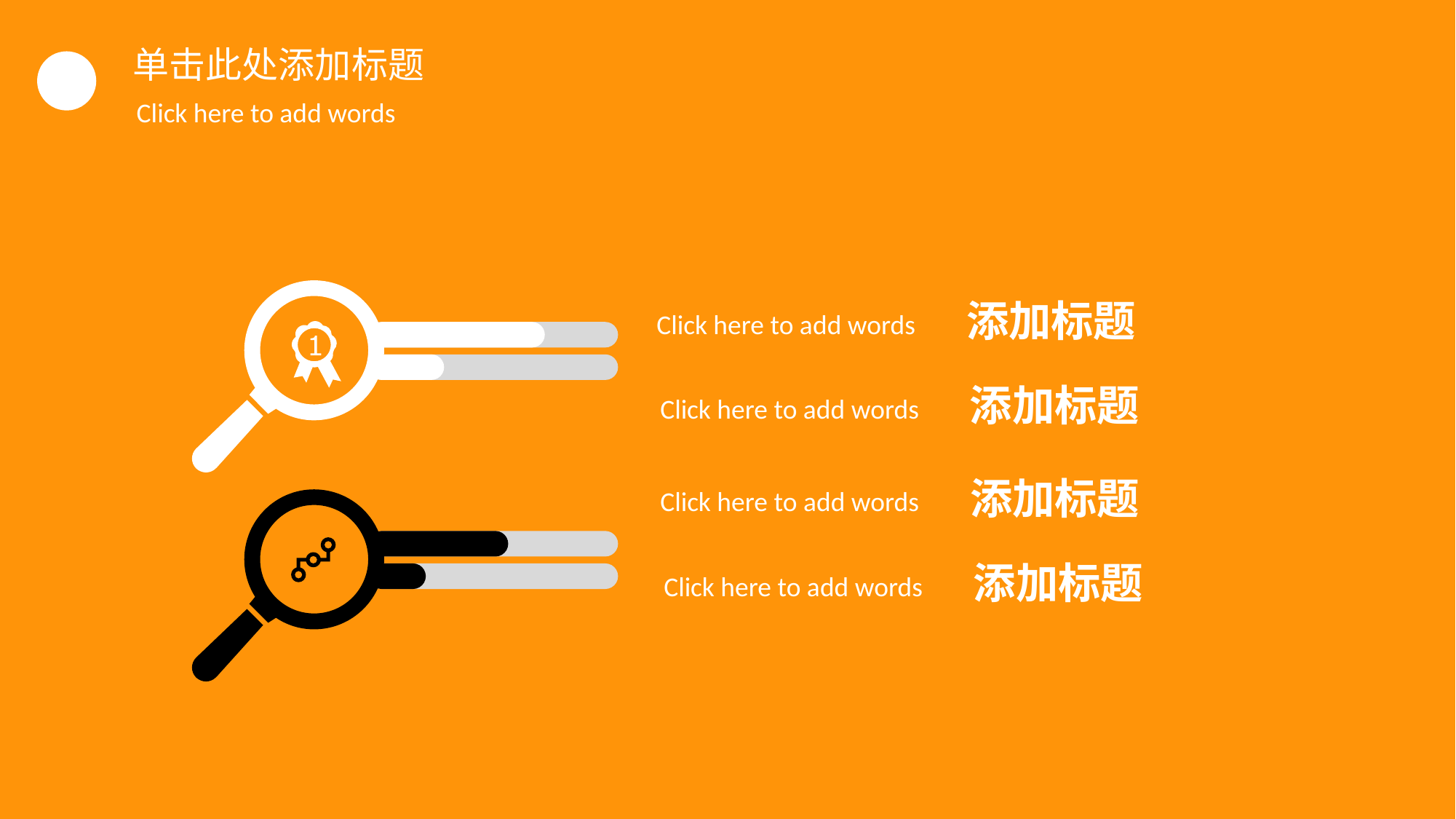

单击此处添加标题

Click here to add words

添加标题
Click here to add words

添加标题
Click here to add words
添加标题
Click here to add words

添加标题

Click here to add words